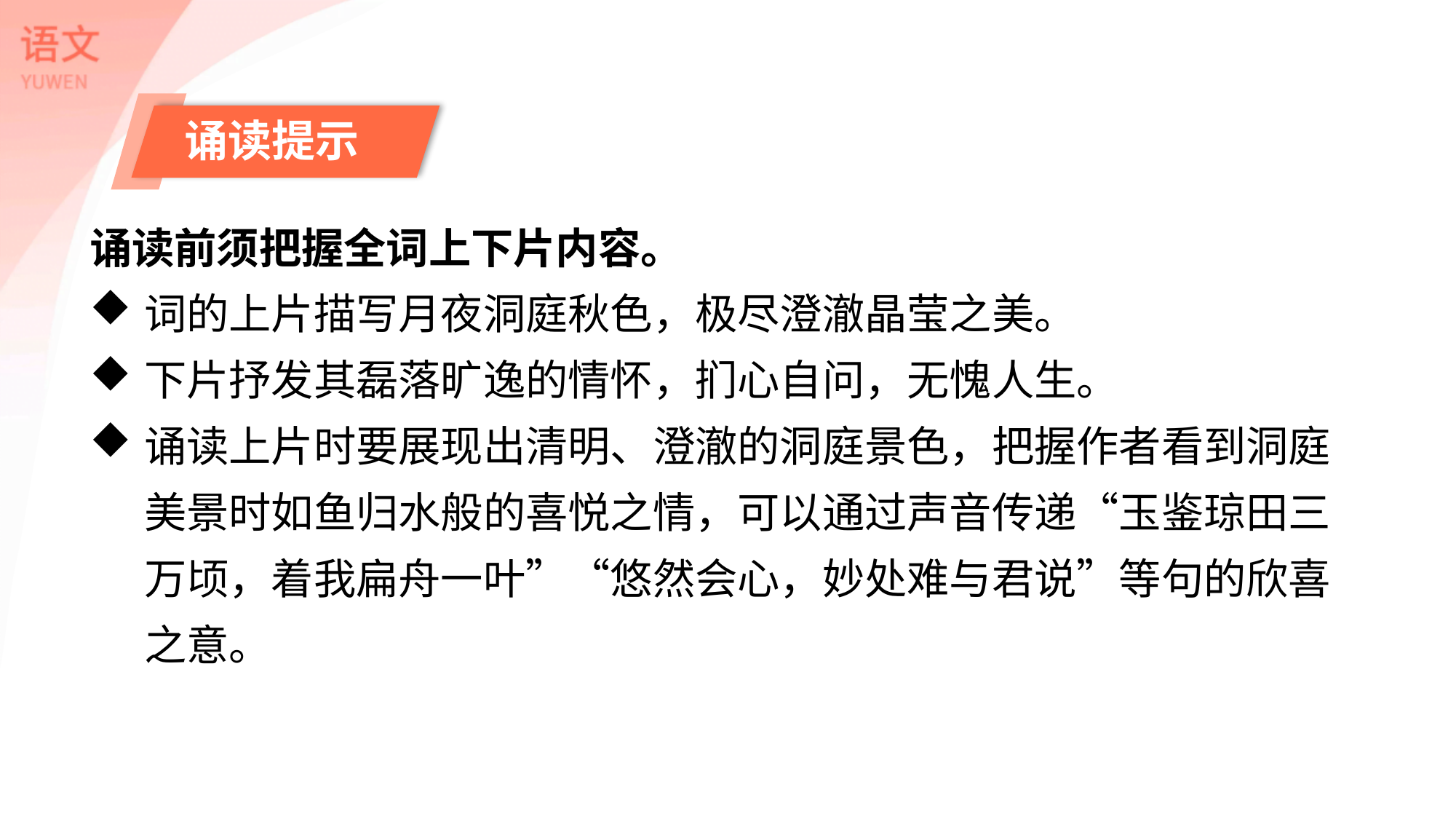

诵读提示
诵读前须把握全词上下片内容。
词的上片描写月夜洞庭秋色，极尽澄澈晶莹之美。
下片抒发其磊落旷逸的情怀，扪心自问，无愧人生。
诵读上片时要展现出清明、澄澈的洞庭景色，把握作者看到洞庭美景时如鱼归水般的喜悦之情，可以通过声音传递“玉鉴琼田三万顷，着我扁舟一叶”“悠然会心，妙处难与君说”等句的欣喜之意。